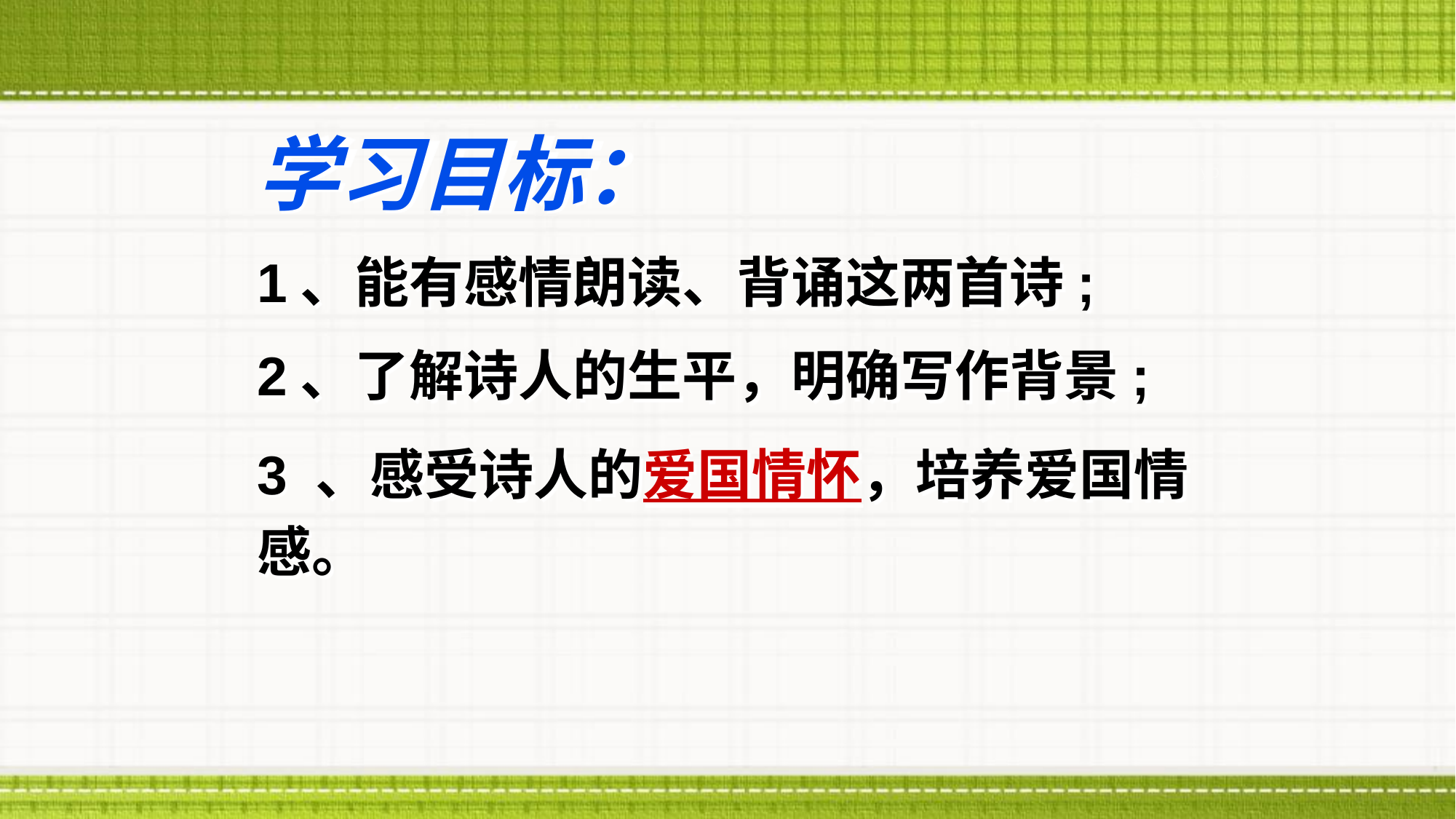

学习目标：
1、能有感情朗读、背诵这两首诗;
2、了解诗人的生平，明确写作背景;
3 、感受诗人的爱国情怀，培养爱国情感。
https://www.ypppt.com/